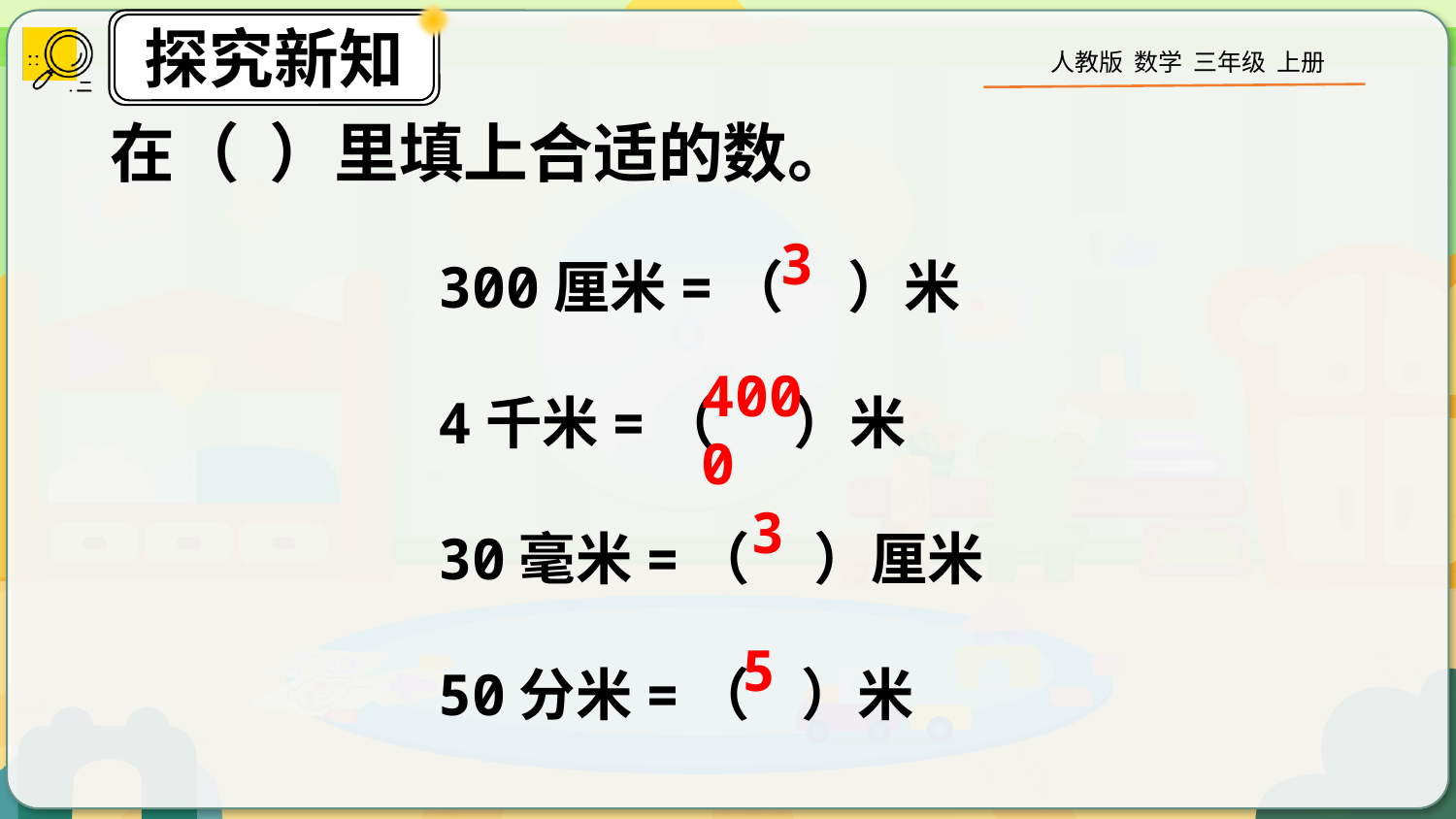

在（  ）里填上合适的数。
300厘米=（     ）米
4千米=（      ）米
30毫米=（     ）厘米
50分米=（    ）米
3
4000
3
5